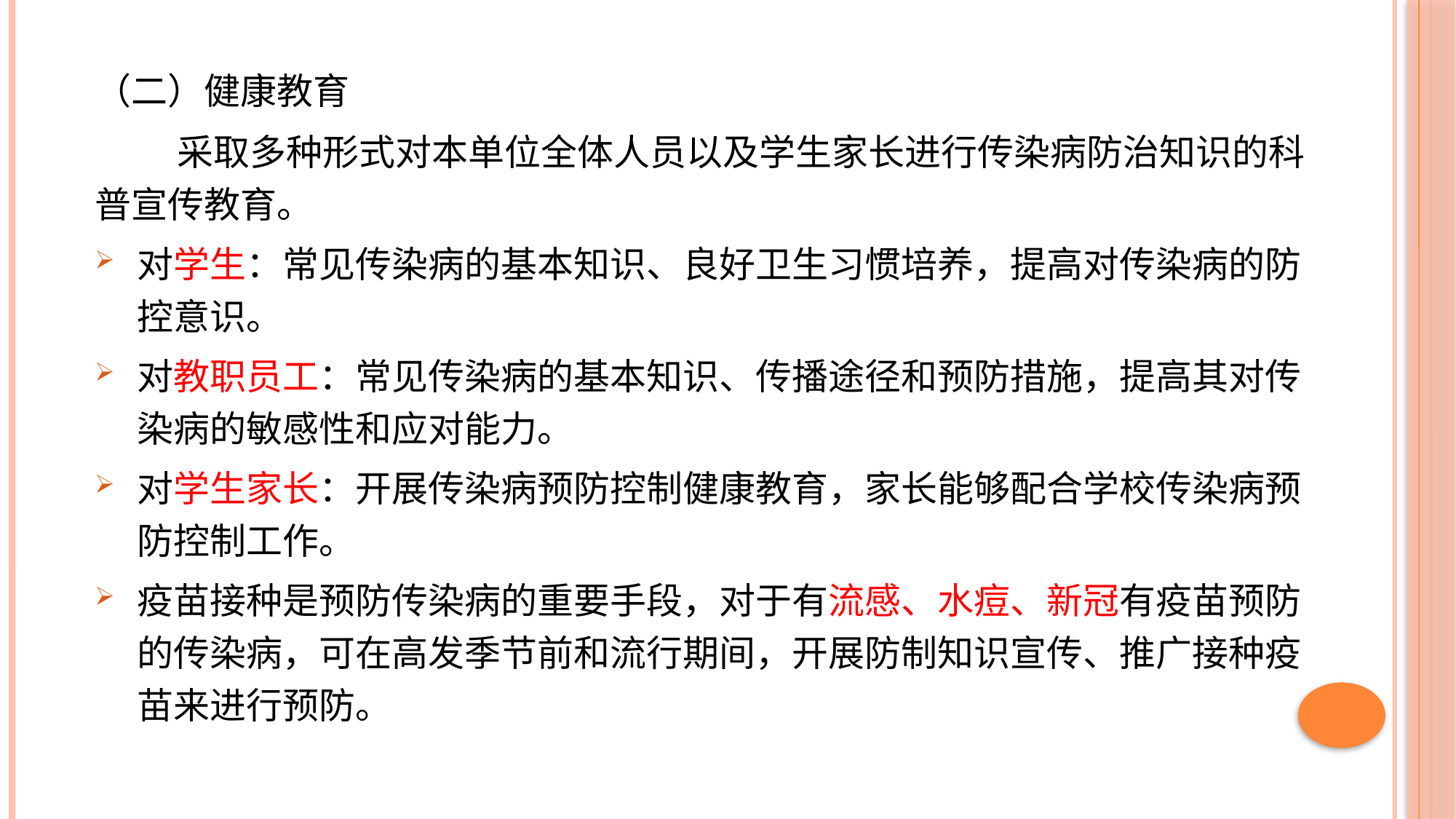

（二）健康教育
         采取多种形式对本单位全体人员以及学生家长进行传染病防治知识的科普宣传教育。
对学生：常见传染病的基本知识、良好卫生习惯培养，提高对传染病的防控意识。
对教职员工：常见传染病的基本知识、传播途径和预防措施，提高其对传染病的敏感性和应对能力。
对学生家长：开展传染病预防控制健康教育，家长能够配合学校传染病预防控制工作。
疫苗接种是预防传染病的重要手段，对于有流感、水痘、新冠有疫苗预防的传染病，可在高发季节前和流行期间，开展防制知识宣传、推广接种疫苗来进行预防。